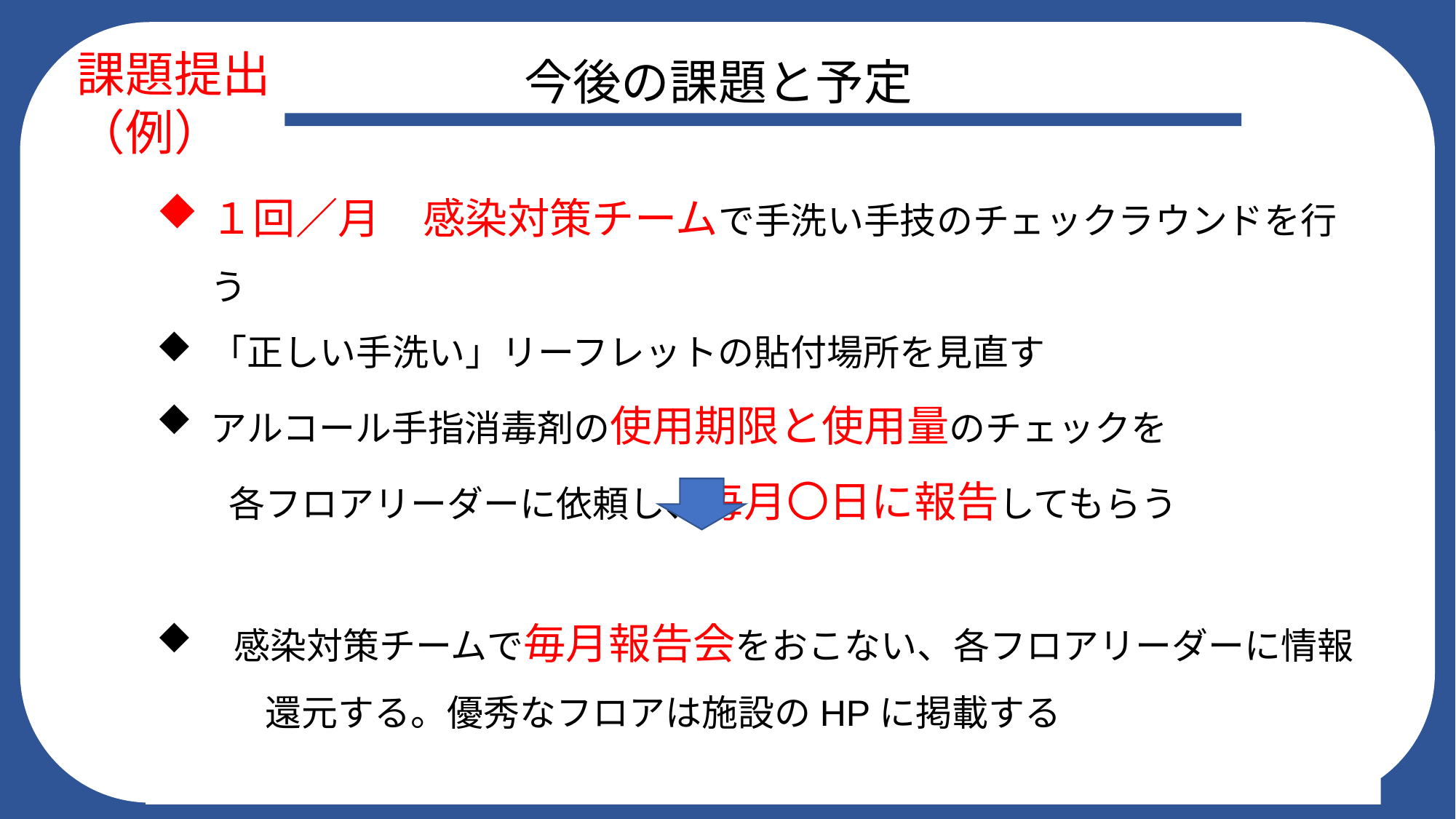

今後の課題と予定
課題提出　（例）

１回／月　感染対策チームで手洗い手技のチェックラウンドを行う
「正しい手洗い」リーフレットの貼付場所を見直す
アルコール手指消毒剤の使用期限と使用量のチェックを
　　各フロアリーダーに依頼し、毎月〇日に報告してもらう

　感染対策チームで毎月報告会をおこない、各フロアリーダーに情報
　　　還元する。優秀なフロアは施設のHPに掲載する